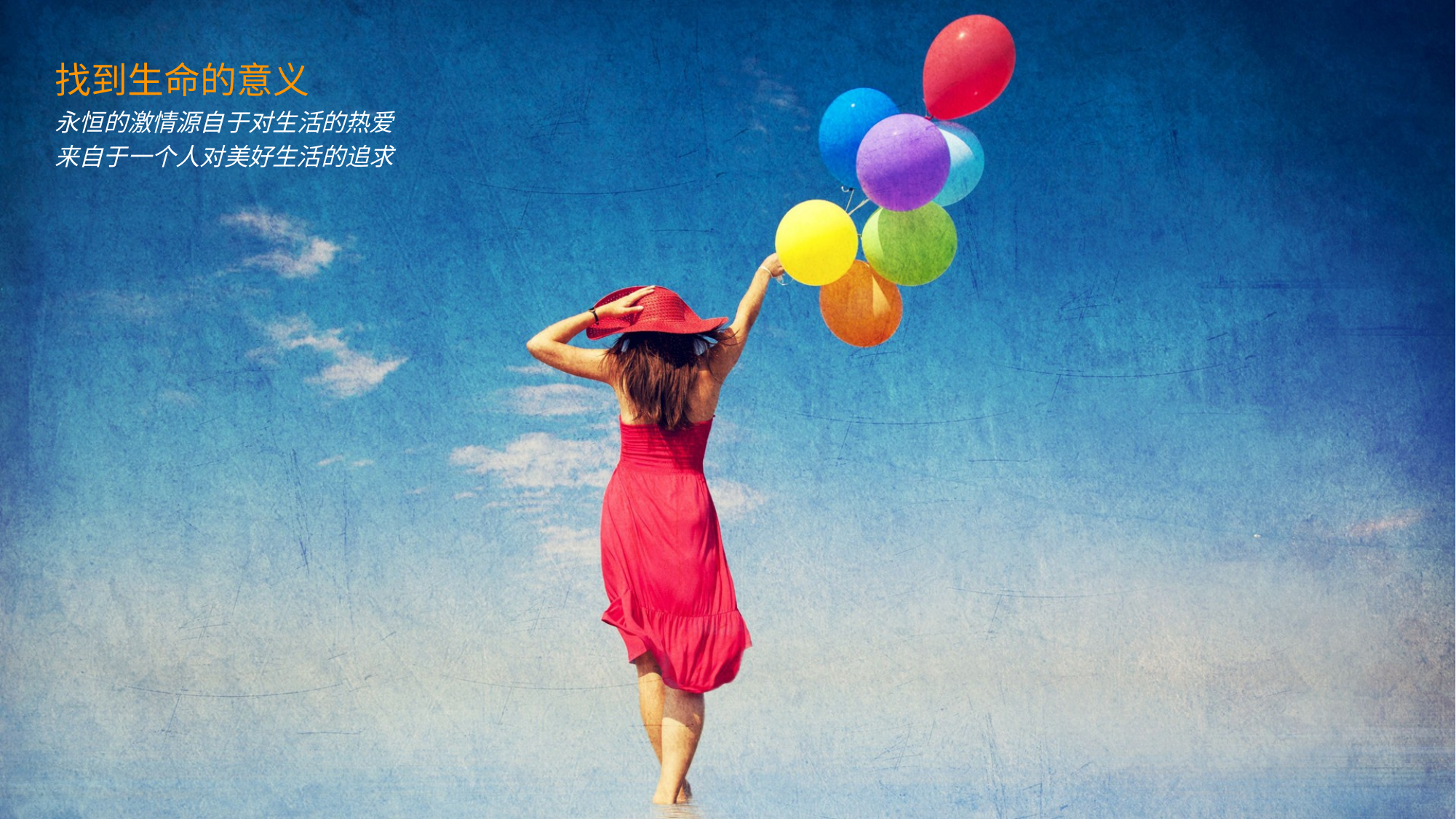

找到生命的意义
永恒的激情源自于对生活的热爱
来自于一个人对美好生活的追求